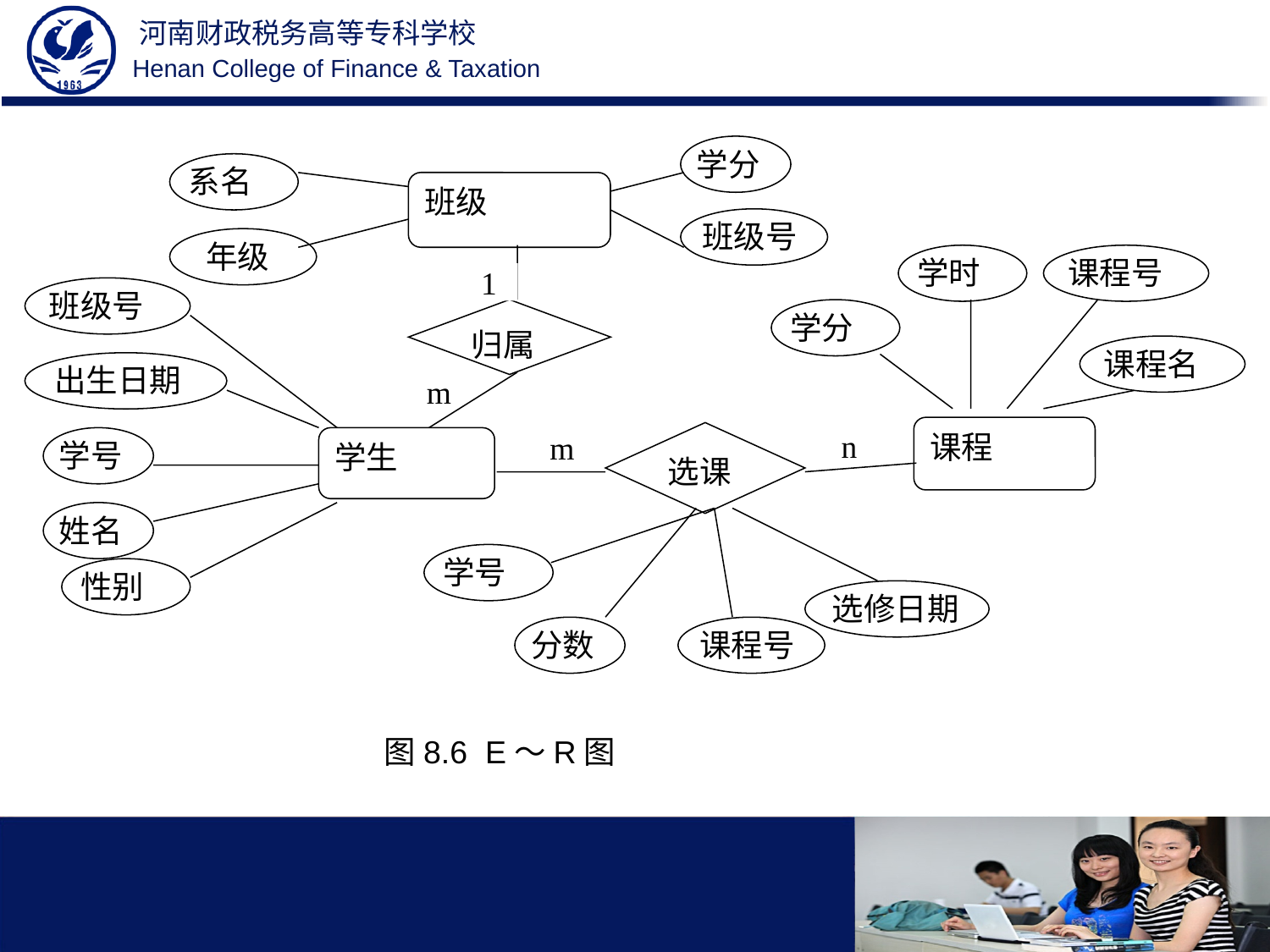

学分

系名

班级

班级号

 年级

学时
课程号
1
班级号

归属

学分

课程名
出生日期

m

课程
选课
n
学号
学生
m

姓名

学号

性别
选修日期

分数
课程号

图8.6  E～R图